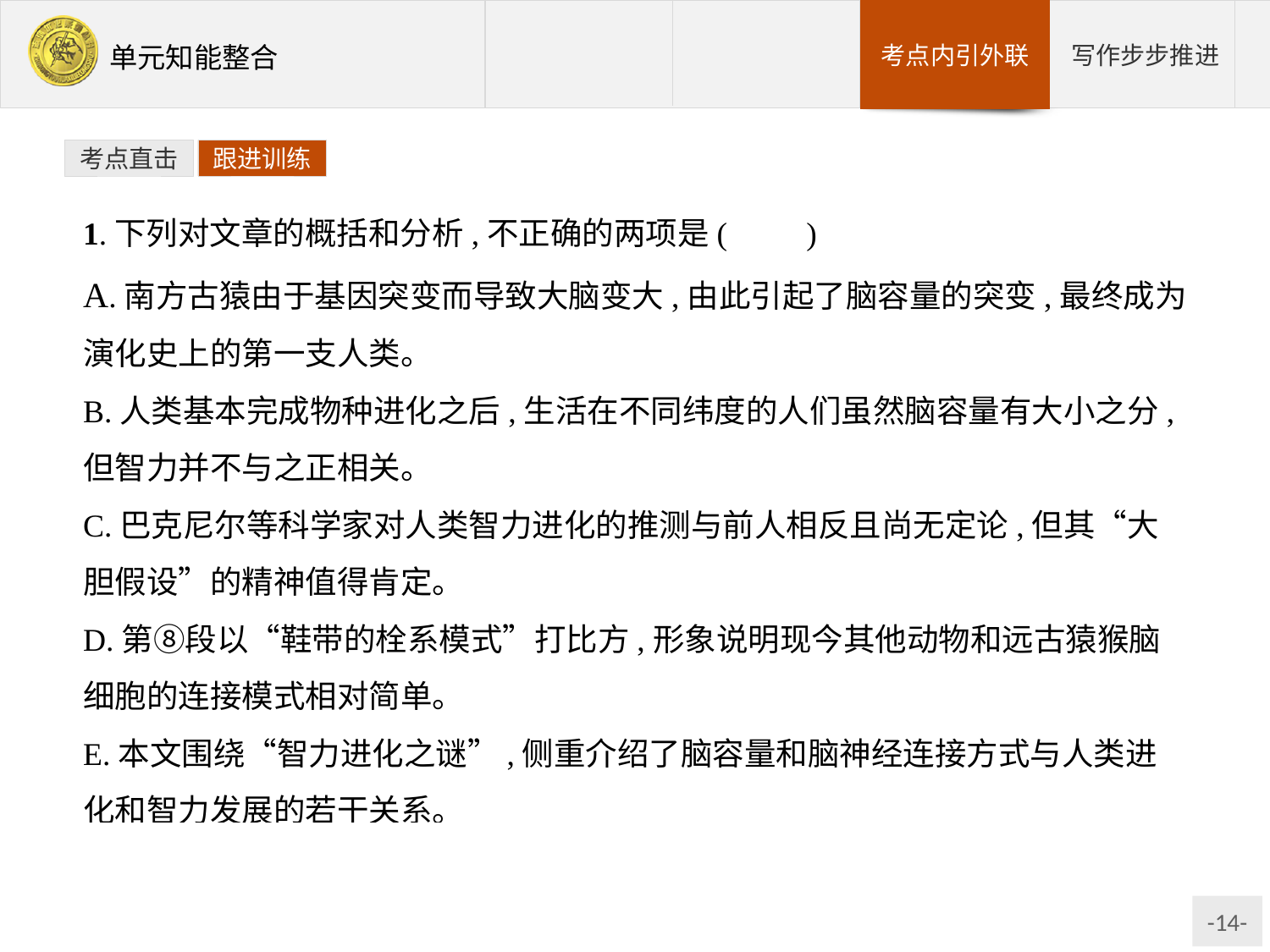

考点直击
跟进训练
1.下列对文章的概括和分析,不正确的两项是(　　)
A.南方古猿由于基因突变而导致大脑变大,由此引起了脑容量的突变,最终成为演化史上的第一支人类。
B.人类基本完成物种进化之后,生活在不同纬度的人们虽然脑容量有大小之分,但智力并不与之正相关。
C.巴克尼尔等科学家对人类智力进化的推测与前人相反且尚无定论,但其“大胆假设”的精神值得肯定。
D.第⑧段以“鞋带的栓系模式”打比方,形象说明现今其他动物和远古猿猴脑细胞的连接模式相对简单。
E.本文围绕“智力进化之谜”,侧重介绍了脑容量和脑神经连接方式与人类进化和智力发展的若干关系。
思路解析:A项,脑容量的变化不是一蹴而就的。C项,“与前人相反”缺乏文本依据。
答案:AC